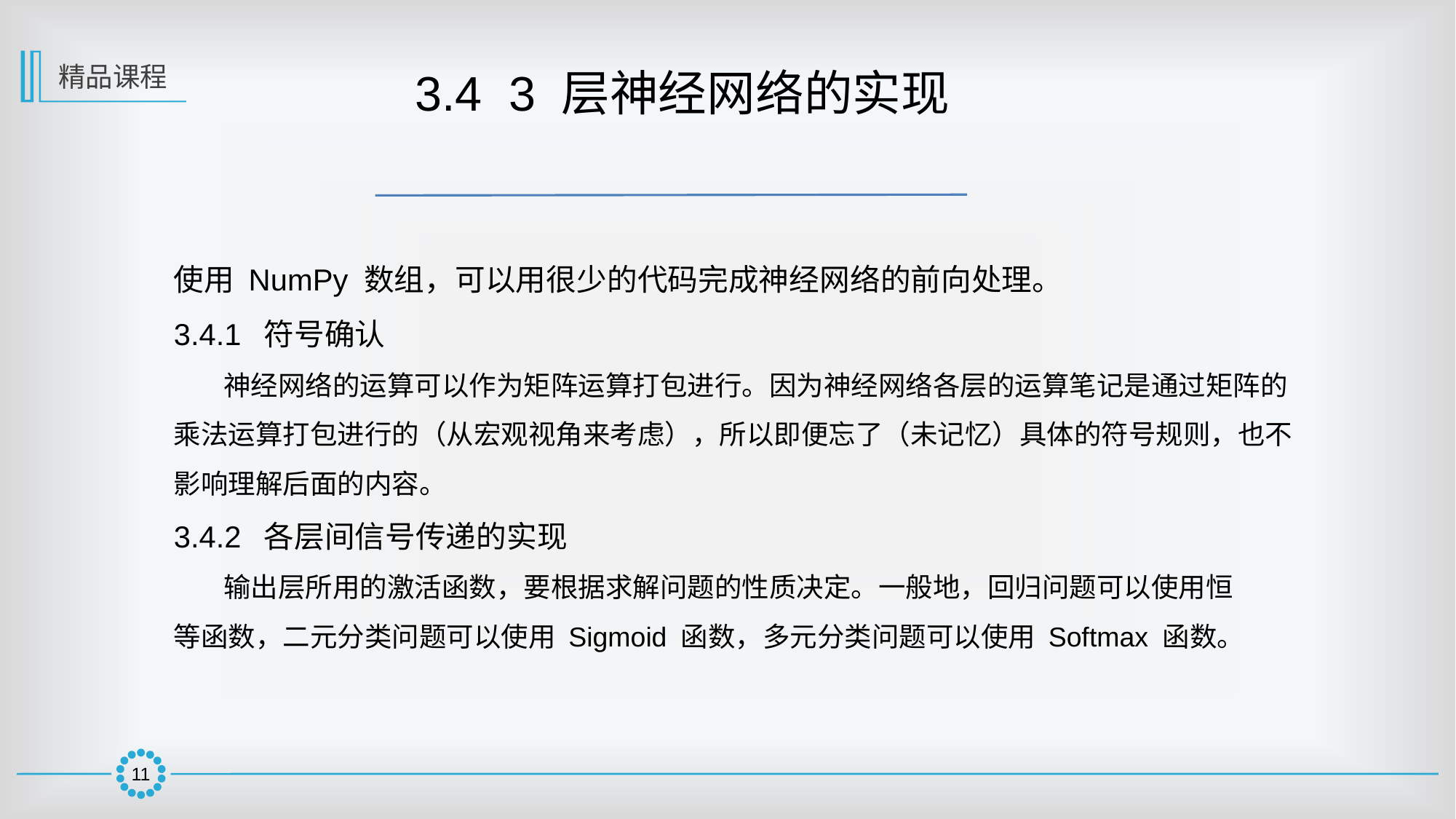

精品课程
 3.4  3 层神经网络的实现

使用 NumPy 数组，可以用很少的代码完成神经网络的前向处理。
3.4.1 符号确认
       神经网络的运算可以作为矩阵运算打包进行。因为神经网络各层的运算笔记是通过矩阵的乘法运算打包进行的（从宏观视角来考虑），所以即便忘了（未记忆）具体的符号规则，也不影响理解后面的内容。
3.4.2 各层间信号传递的实现
       输出层所用的激活函数，要根据求解问题的性质决定。一般地，回归问题可以使用恒
等函数，二元分类问题可以使用 Sigmoid 函数，多元分类问题可以使用 Softmax 函数。

11